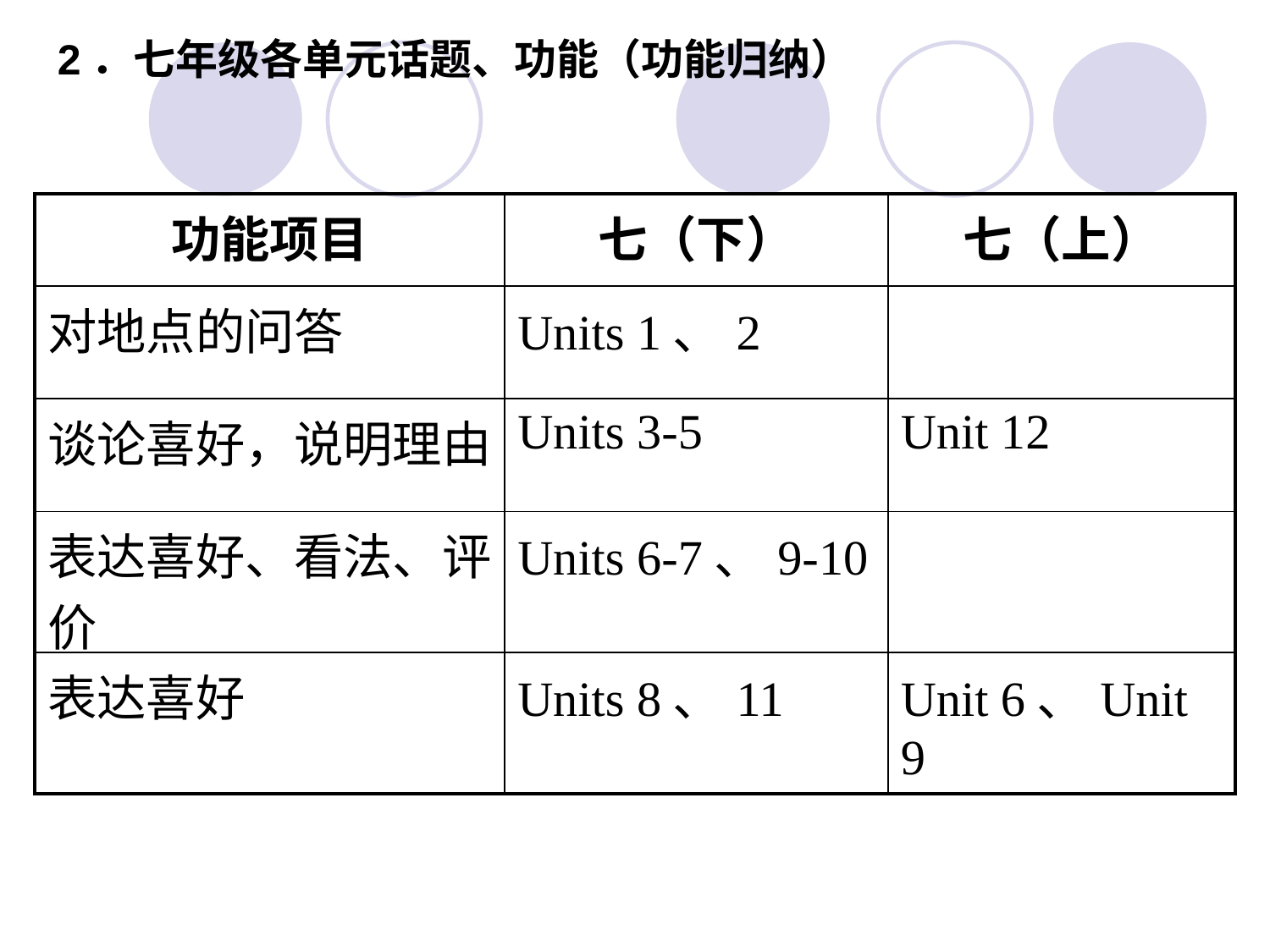

2．七年级各单元话题、功能（功能归纳）
| 功能项目 | 七（下） | 七（上） |
| --- | --- | --- |
| 对地点的问答 | Units 1、2 |  |
| 谈论喜好，说明理由 | Units 3-5 | Unit 12 |
| 表达喜好、看法、评价 | Units 6-7、9-10 |  |
| 表达喜好 | Units 8、11 | Unit 6、Unit 9 |